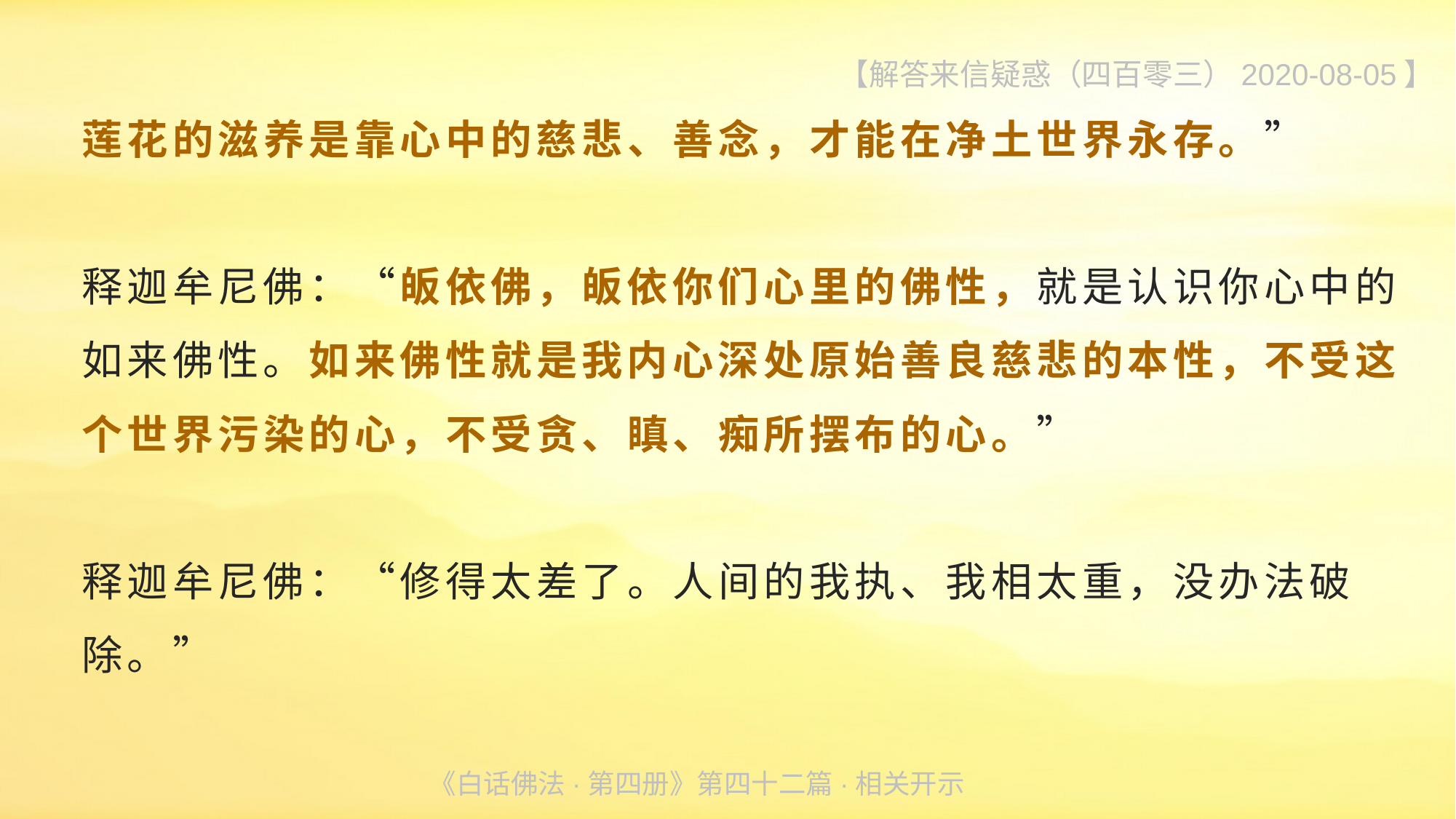

【解答来信疑惑（四百零三）2020-08-05】
莲花的滋养是靠心中的慈悲、善念，才能在净土世界永存。”

释迦牟尼佛：“皈依佛，皈依你们心里的佛性，就是认识你心中的如来佛性。如来佛性就是我内心深处原始善良慈悲的本性，不受这个世界污染的心，不受贪、瞋、痴所摆布的心。”

释迦牟尼佛：“修得太差了。人间的我执、我相太重，没办法破除。”

《白话佛法·第四册》第四十二篇·相关开示